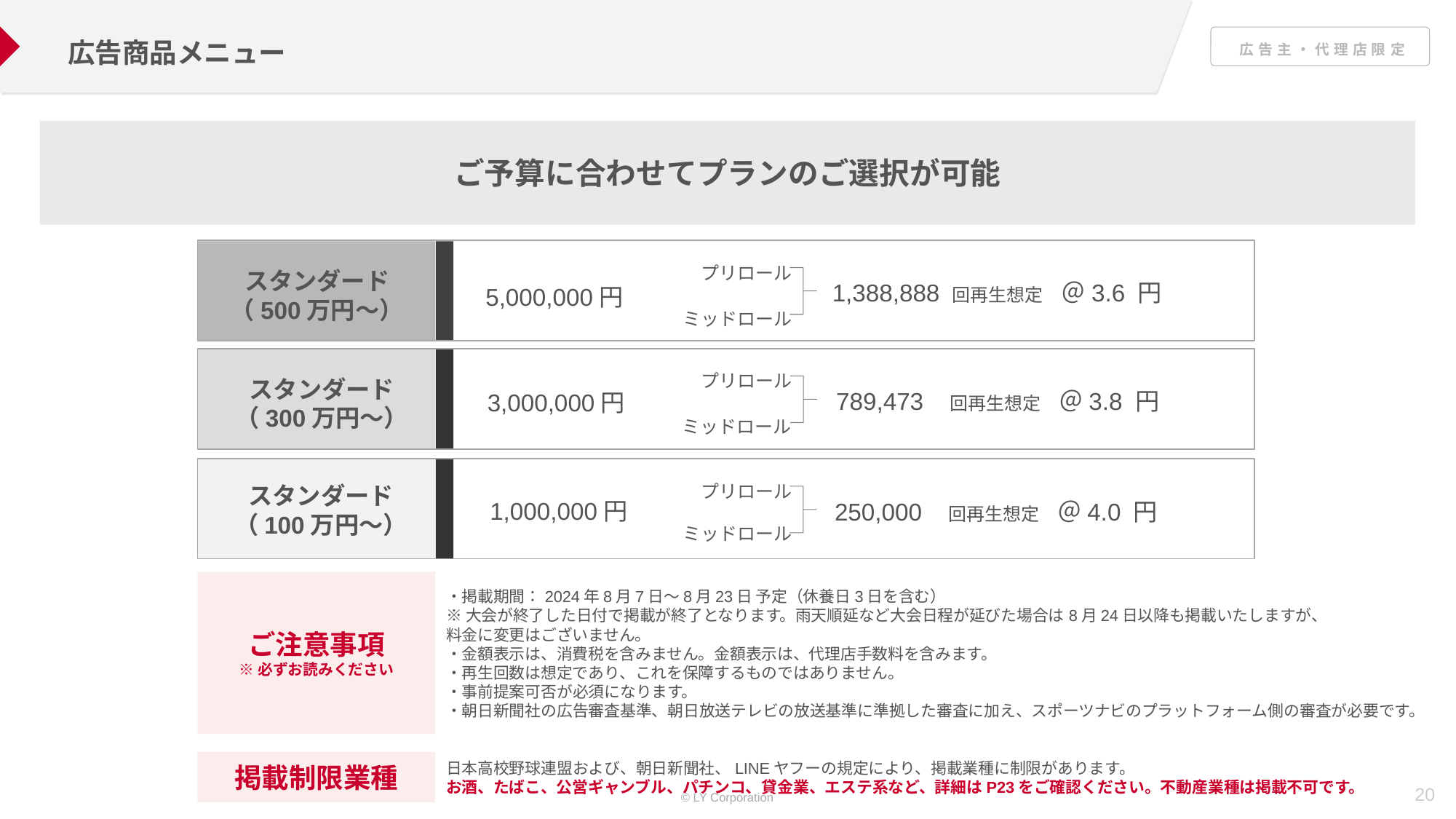

広告商品メニュー
ご予算に合わせてプランのご選択が可能
商品パッケージ料金

プリロール

ミッドロール
スタンダード
（500万円～）
1,388,888 回再生想定　＠3.6 円
  5,000,000円

プリロール

ミッドロール
スタンダード
（300万円～）
789,473   回再生想定　＠3.8 円
  3,000,000円

プリロール

ミッドロール
スタンダード
（100万円～）
  1,000,000円
250,000   回再生想定　＠4.0 円
ご注意事項
※必ずお読みください
・掲載期間：2024年8月7日～8月23日 予定（休養日3日を含む）
※大会が終了した日付で掲載が終了となります。雨天順延など大会日程が延びた場合は8月24日以降も掲載いたしますが、
料金に変更はございません。
・金額表示は、消費税を含みません。金額表示は、代理店手数料を含みます。
・再生回数は想定であり、これを保障するものではありません。
・事前提案可否が必須になります。
・朝日新聞社の広告審査基準、朝日放送テレビの放送基準に準拠した審査に加え、スポーツナビのプラットフォーム側の審査が必要です。

日本高校野球連盟および、朝日新聞社、LINEヤフーの規定により、掲載業種に制限があります。
お酒、たばこ、公営ギャンブル、パチンコ、貸金業、エステ系など、詳細はP23をご確認ください。不動産業種は掲載不可です。
掲載制限業種